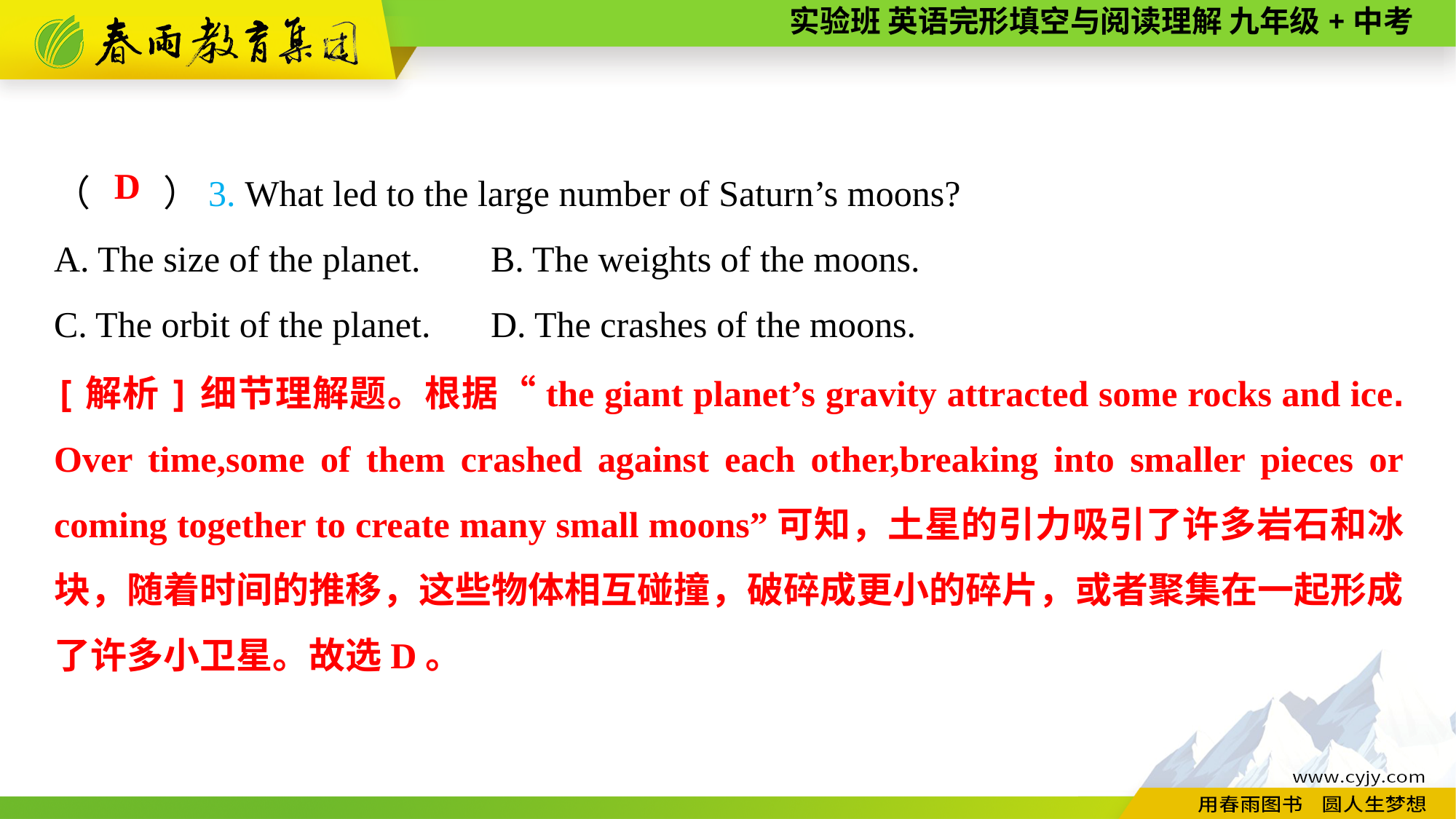

（　　）3. What led to the large number of Saturn’s moons?
A. The size of the planet.	B. The weights of the moons.
C. The orbit of the planet.	D. The crashes of the moons.
D
[解析]细节理解题。根据“the giant planet’s gravity attracted some rocks and ice. Over time,some of them crashed against each other,breaking into smaller pieces or coming together to create many small moons”可知，土星的引力吸引了许多岩石和冰块，随着时间的推移，这些物体相互碰撞，破碎成更小的碎片，或者聚集在一起形成了许多小卫星。故选D。